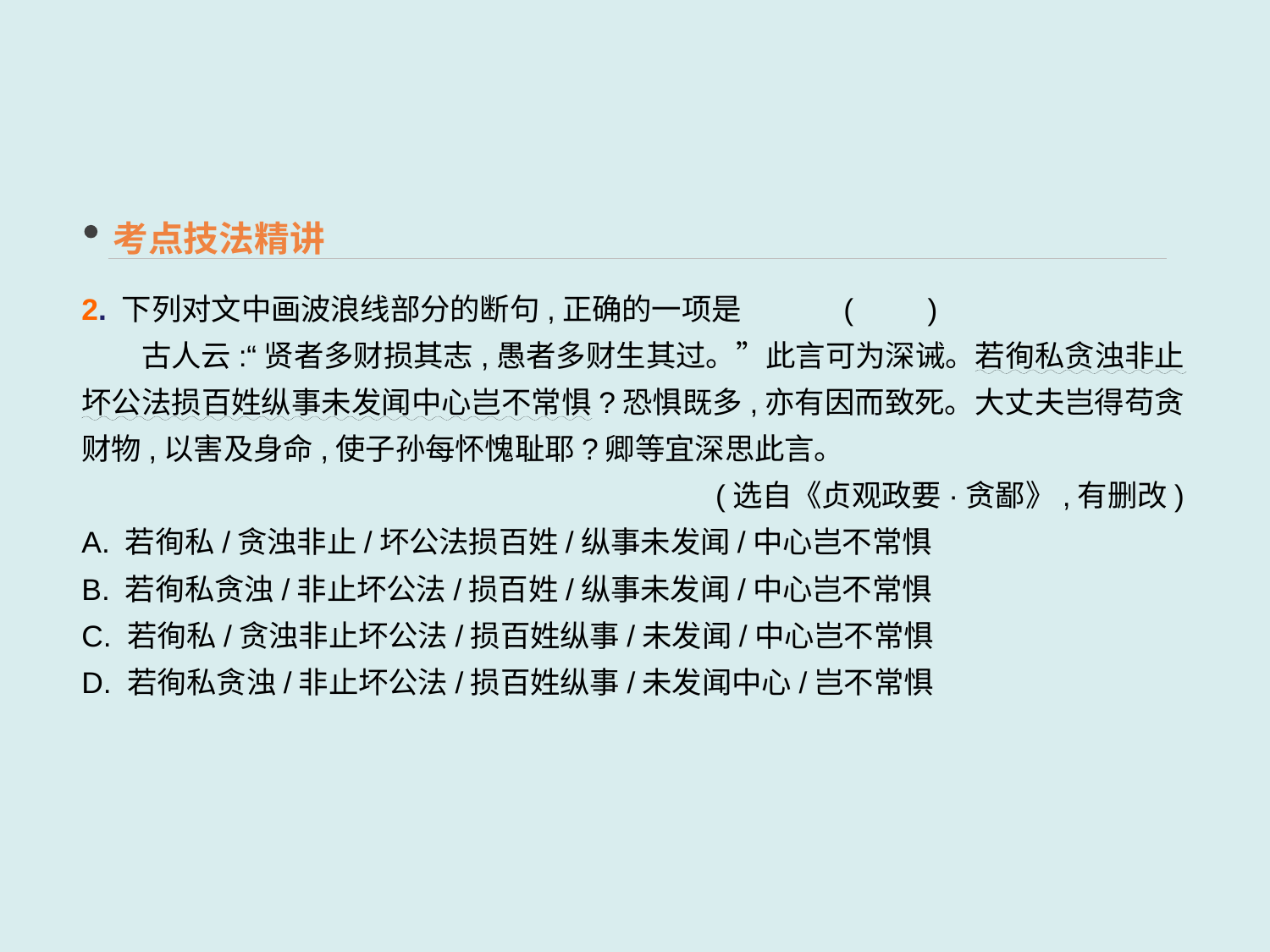

考点技法精讲

2. 下列对文中画波浪线部分的断句,正确的一项是	(　　)
　　古人云:“贤者多财损其志,愚者多财生其过。”此言可为深诫。若徇私贪浊非止坏公法损百姓纵事未发闻中心岂不常惧?恐惧既多,亦有因而致死。大丈夫岂得苟贪财物,以害及身命,使子孙每怀愧耻耶?卿等宜深思此言。
(选自《贞观政要·贪鄙》,有删改)
A. 若徇私/贪浊非止/坏公法损百姓/纵事未发闻/中心岂不常惧
B. 若徇私贪浊/非止坏公法/损百姓/纵事未发闻/中心岂不常惧
C. 若徇私/贪浊非止坏公法/损百姓纵事/未发闻/中心岂不常惧
D. 若徇私贪浊/非止坏公法/损百姓纵事/未发闻中心/岂不常惧